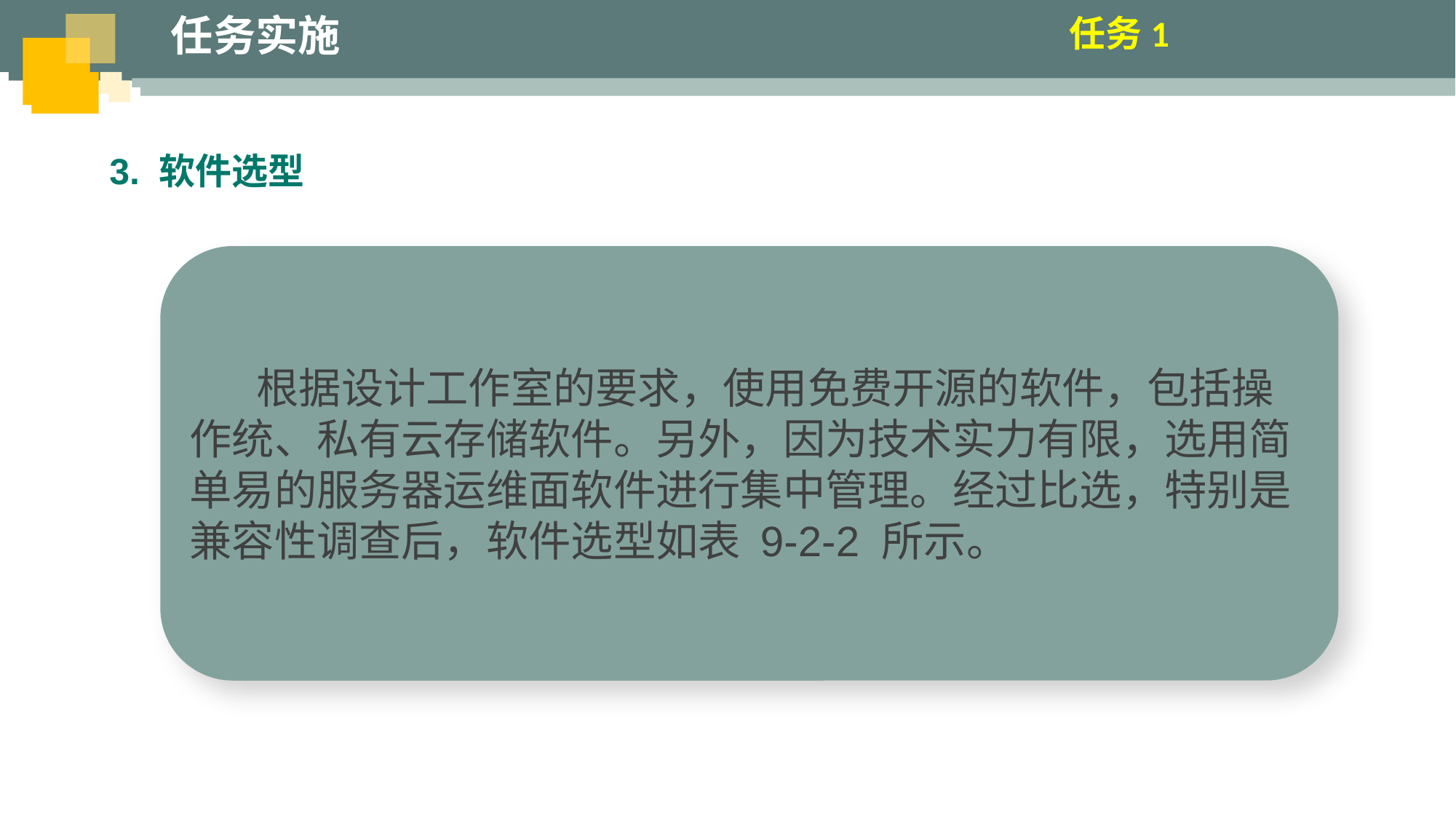

任务实施
任务1

任务1

3. 软件选型
      根据设计工作室的要求，使用免费开源的软件，包括操作统、私有云存储软件。另外，因为技术实力有限，选用简单易的服务器运维面软件进行集中管理。经过比选，特别是兼容性调查后，软件选型如表 9-2-2 所示。